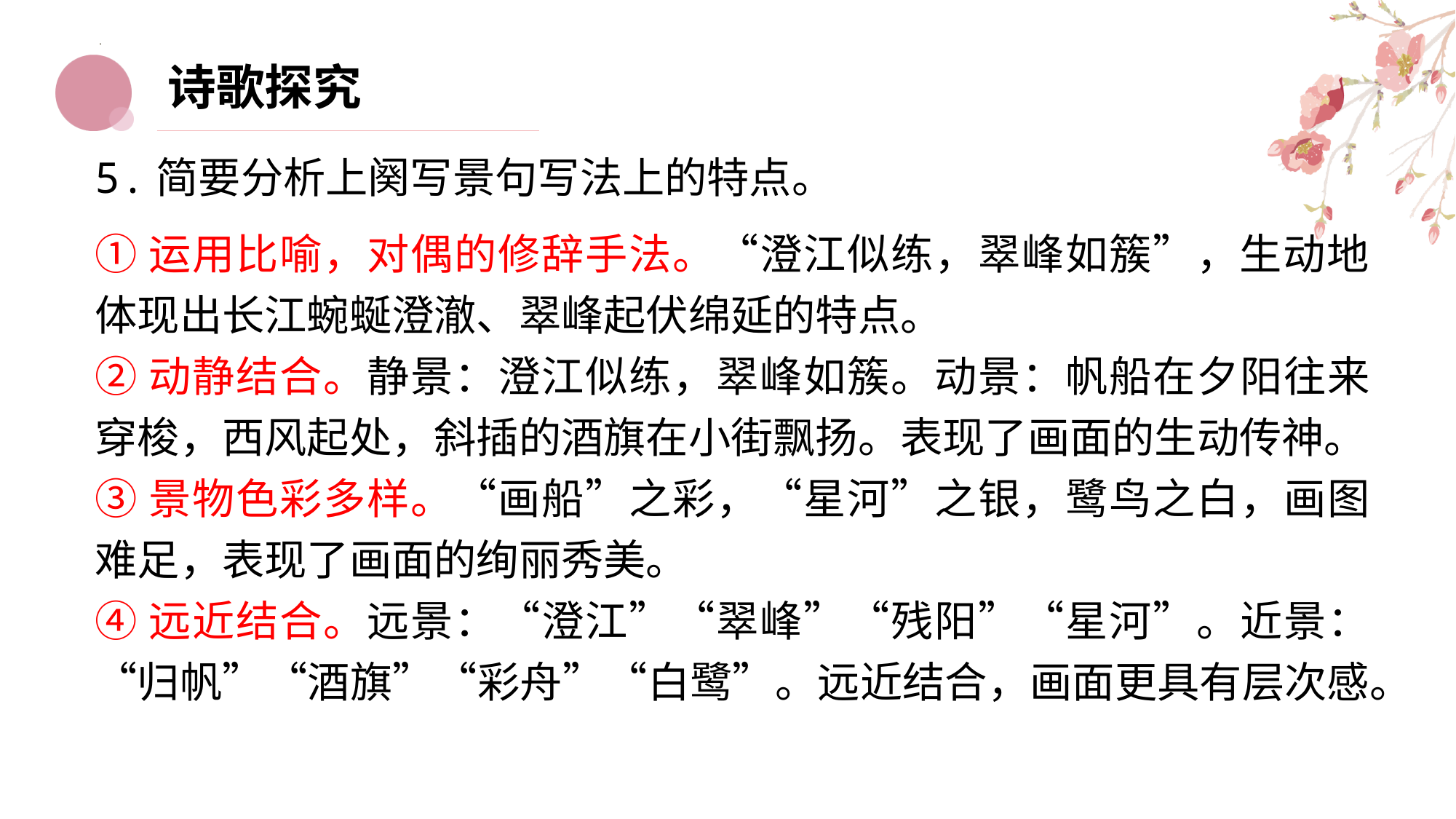

诗歌探究
5.简要分析上阕写景句写法上的特点。
①运用比喻，对偶的修辞手法。“澄江似练，翠峰如簇”，生动地体现出长江蜿蜒澄澈、翠峰起伏绵延的特点。
②动静结合。静景：澄江似练，翠峰如簇。动景：帆船在夕阳往来穿梭，西风起处，斜插的酒旗在小街飘扬。表现了画面的生动传神。
③景物色彩多样。“画船”之彩，“星河”之银，鹭鸟之白，画图难足，表现了画面的绚丽秀美。
④远近结合。远景：“澄江”“翠峰”“残阳”“星河”。近景：“归帆”“酒旗”“彩舟”“白鹭”。远近结合，画面更具有层次感。